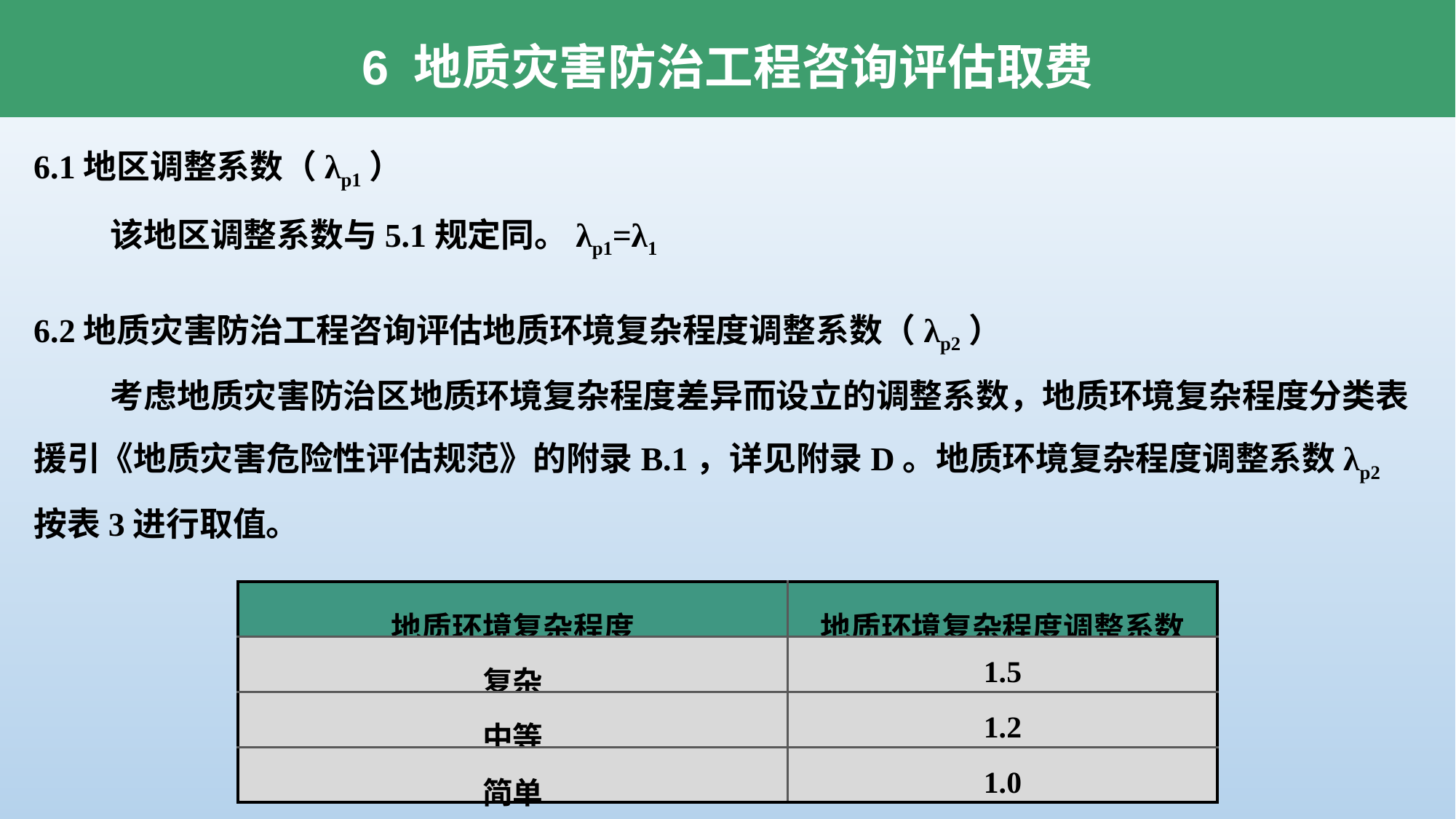

6 地质灾害防治工程咨询评估取费
6.1地区调整系数（λp1）
         该地区调整系数与5.1规定同。λp1=λ1
6.2地质灾害防治工程咨询评估地质环境复杂程度调整系数（λp2）
         考虑地质灾害防治区地质环境复杂程度差异而设立的调整系数，地质环境复杂程度分类表援引《地质灾害危险性评估规范》的附录B.1，详见附录D。地质环境复杂程度调整系数λp2按表3进行取值。
表3  地质灾害防治工程咨询评估地质环境复杂程度调整系数（λp2）

| 地质环境复杂程度 | 地质环境复杂程度调整系数 |
| --- | --- |
| 复杂 | 1.5 |
| 中等 | 1.2 |
| 简单 | 1.0 |